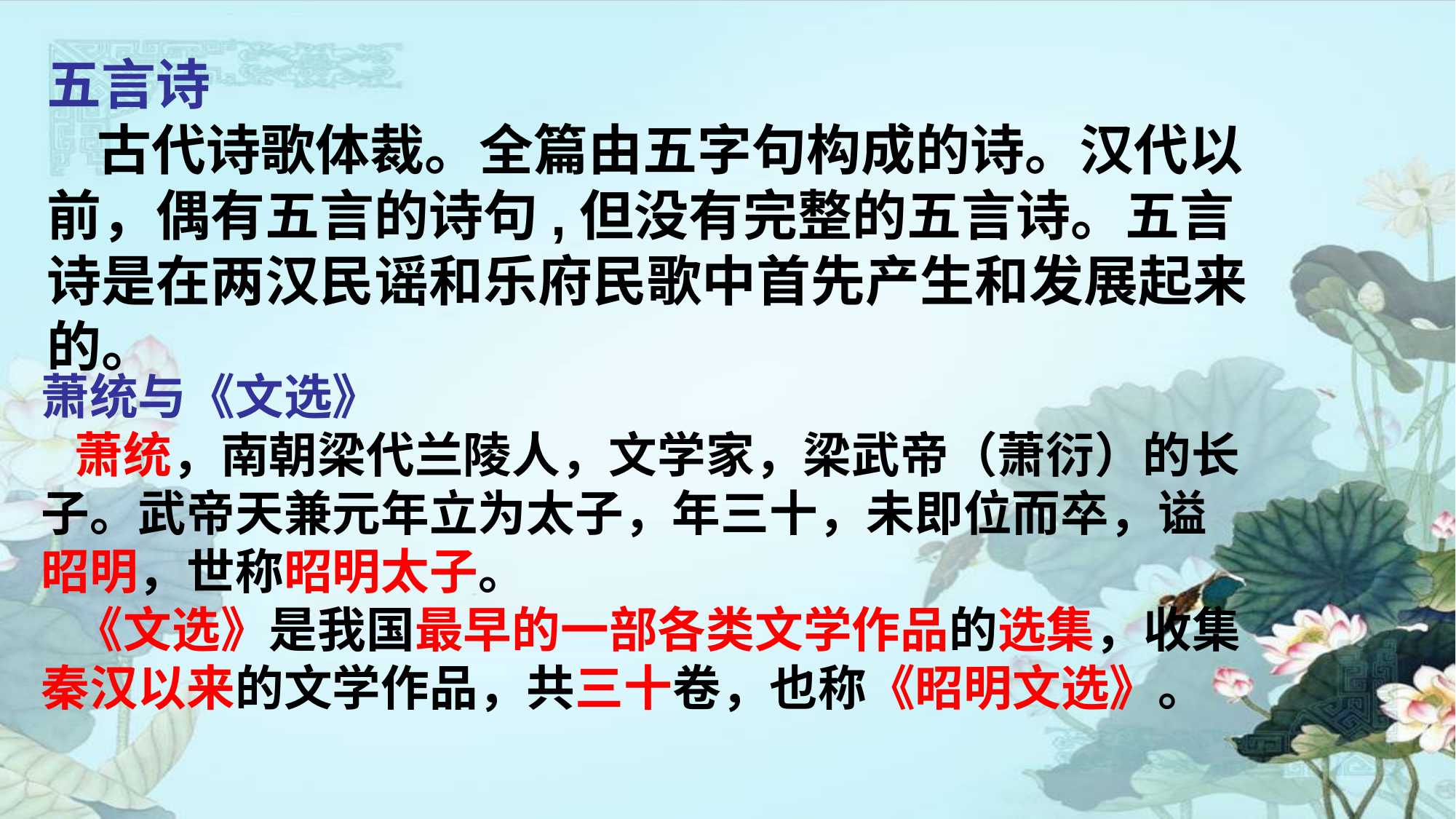

五言诗
   古代诗歌体裁。全篇由五字句构成的诗。汉代以前，偶有五言的诗句,但没有完整的五言诗。五言诗是在两汉民谣和乐府民歌中首先产生和发展起来的。
萧统与《文选》
  萧统，南朝梁代兰陵人，文学家，梁武帝（萧衍）的长子。武帝天兼元年立为太子，年三十，未即位而卒，谥昭明，世称昭明太子。
  《文选》是我国最早的一部各类文学作品的选集，收集秦汉以来的文学作品，共三十卷，也称《昭明文选》。